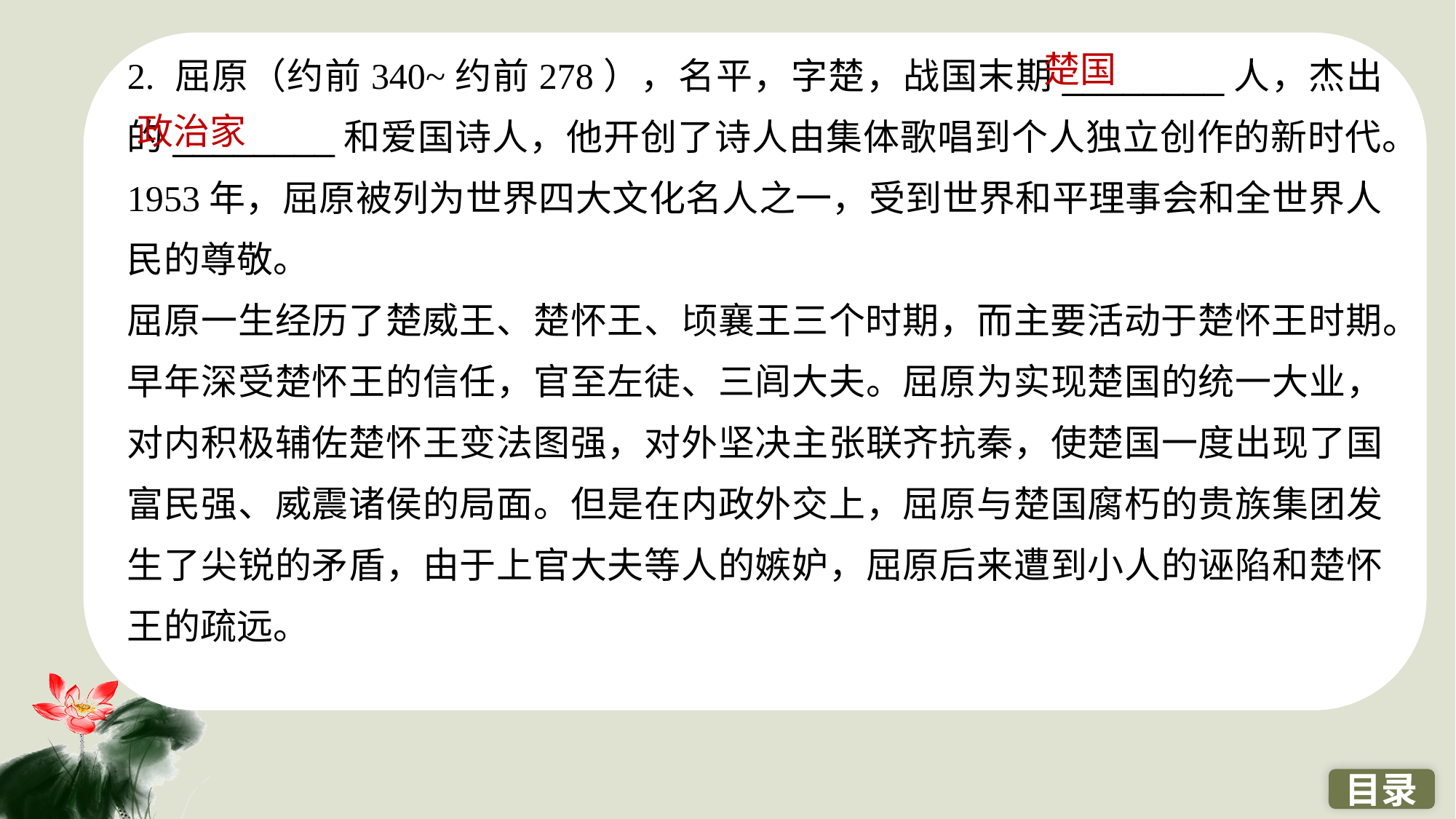

2. 屈原（约前340~约前278），名平，字楚，战国末期________人，杰出的________和爱国诗人，他开创了诗人由集体歌唱到个人独立创作的新时代。1953年，屈原被列为世界四大文化名人之一，受到世界和平理事会和全世界人民的尊敬。
屈原一生经历了楚威王、楚怀王、顷襄王三个时期，而主要活动于楚怀王时期。早年深受楚怀王的信任，官至左徒、三闾大夫。屈原为实现楚国的统一大业，对内积极辅佐楚怀王变法图强，对外坚决主张联齐抗秦，使楚国一度出现了国富民强、威震诸侯的局面。但是在内政外交上，屈原与楚国腐朽的贵族集团发生了尖锐的矛盾，由于上官大夫等人的嫉妒，屈原后来遭到小人的诬陷和楚怀王的疏远。

楚国
政治家